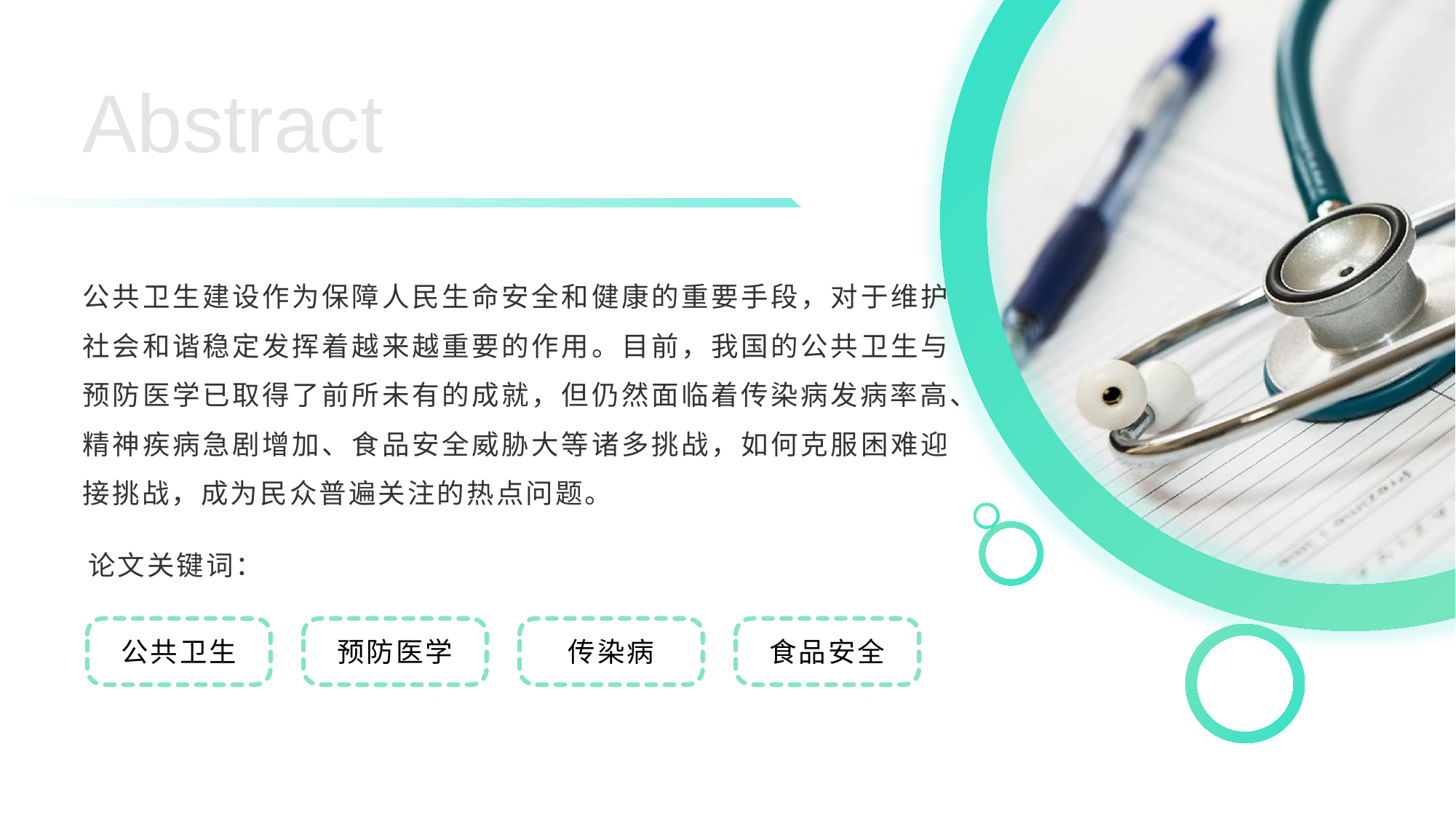

Abstract
公共卫生建设作为保障人民生命安全和健康的重要手段，对于维护社会和谐稳定发挥着越来越重要的作用。目前，我国的公共卫生与预防医学已取得了前所未有的成就，但仍然面临着传染病发病率高、精神疾病急剧增加、食品安全威胁大等诸多挑战，如何克服困难迎接挑战，成为民众普遍关注的热点问题。
论文关键词：

公共卫生

预防医学

传染病

食品安全